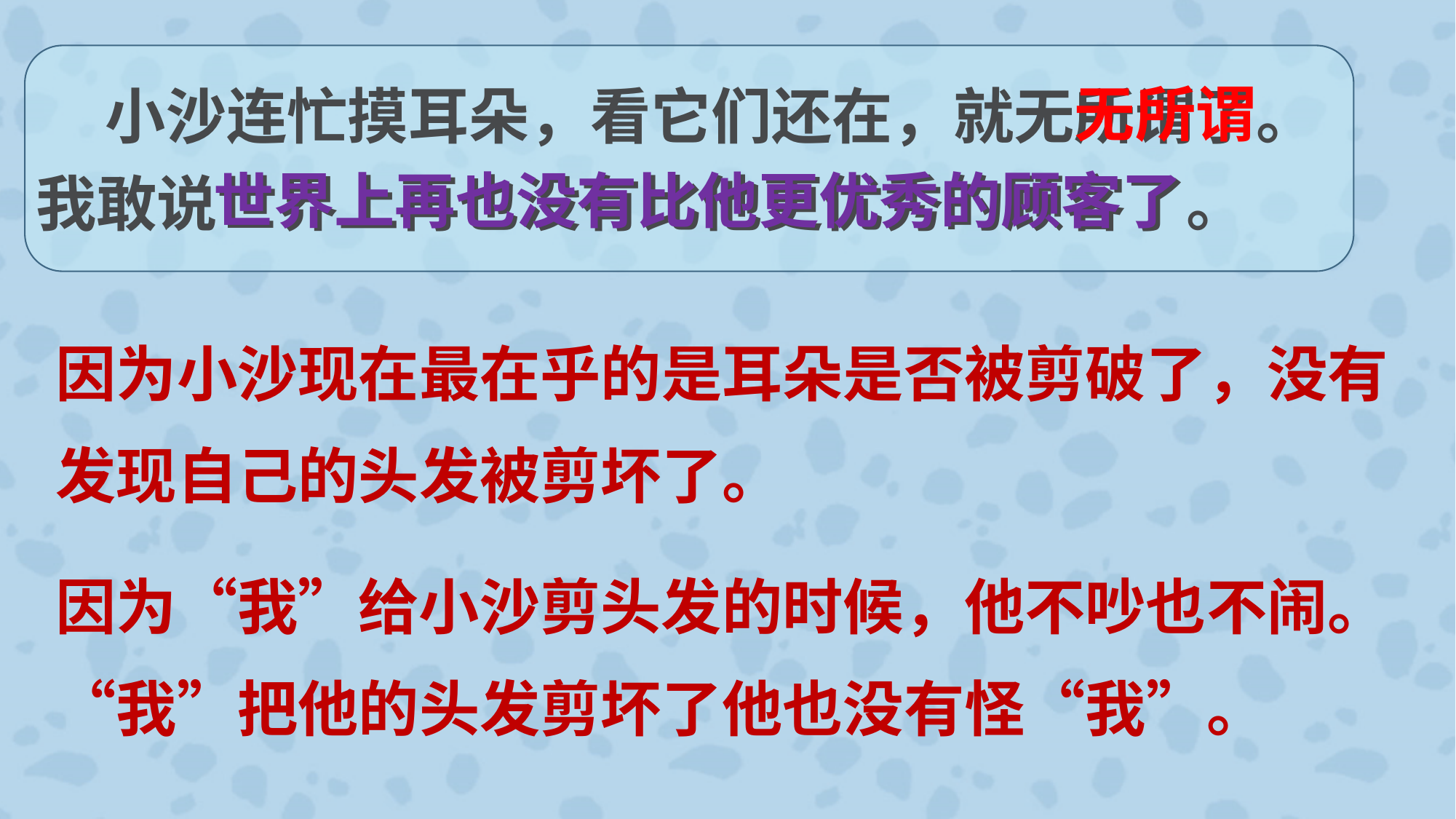

小沙连忙摸耳朵，看它们还在，就无所谓了。我敢说世界上再也没有比他更优秀的顾客了。
无所谓
世界上再也没有比他更优秀的顾客了
因为小沙现在最在乎的是耳朵是否被剪破了，没有发现自己的头发被剪坏了。
因为“我”给小沙剪头发的时候，他不吵也不闹。“我”把他的头发剪坏了他也没有怪“我”。